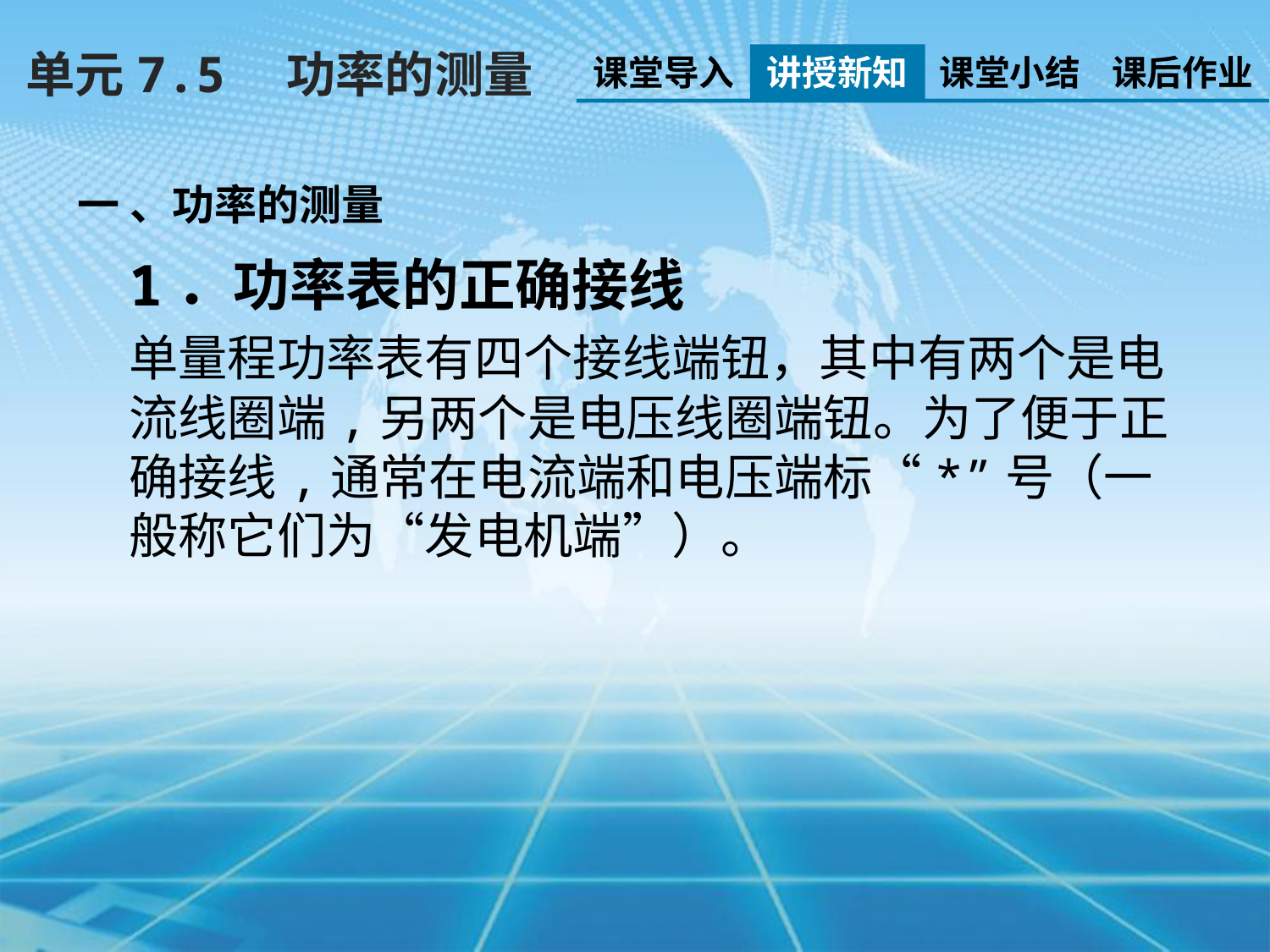

单元7.5　功率的测量
课堂导入
讲授新知
课堂小结
课后作业
一 、功率的测量
1．功率表的正确接线
单量程功率表有四个接线端钮，其中有两个是电流线圈端,另两个是电压线圈端钮。为了便于正确接线,通常在电流端和电压端标“*”号（一般称它们为“发电机端”）。